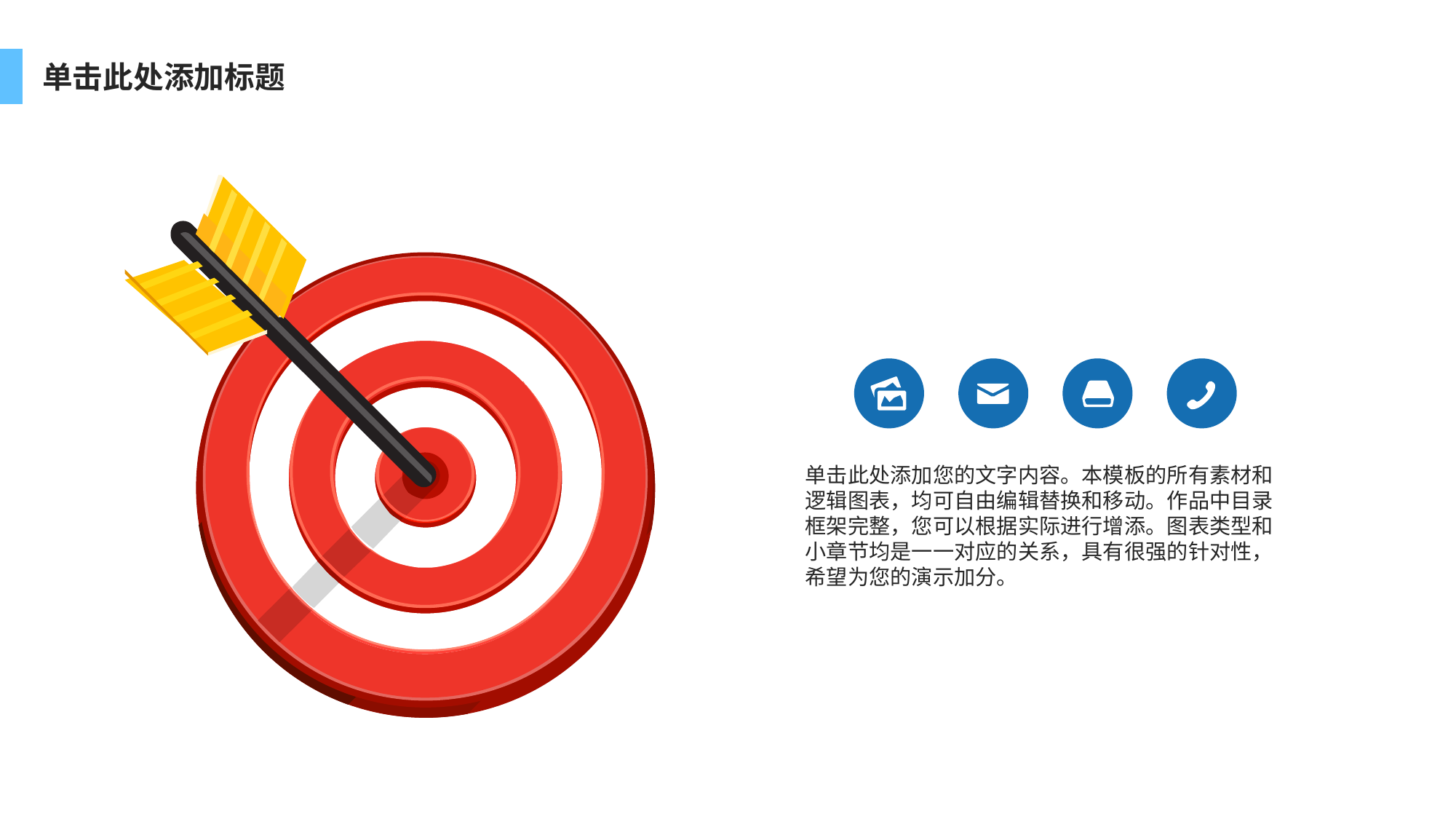

单击此处添加标题

单击此处添加您的文字内容。本模板的所有素材和逻辑图表，均可自由编辑替换和移动。作品中目录框架完整，您可以根据实际进行增添。图表类型和小章节均是一一对应的关系，具有很强的针对性，希望为您的演示加分。